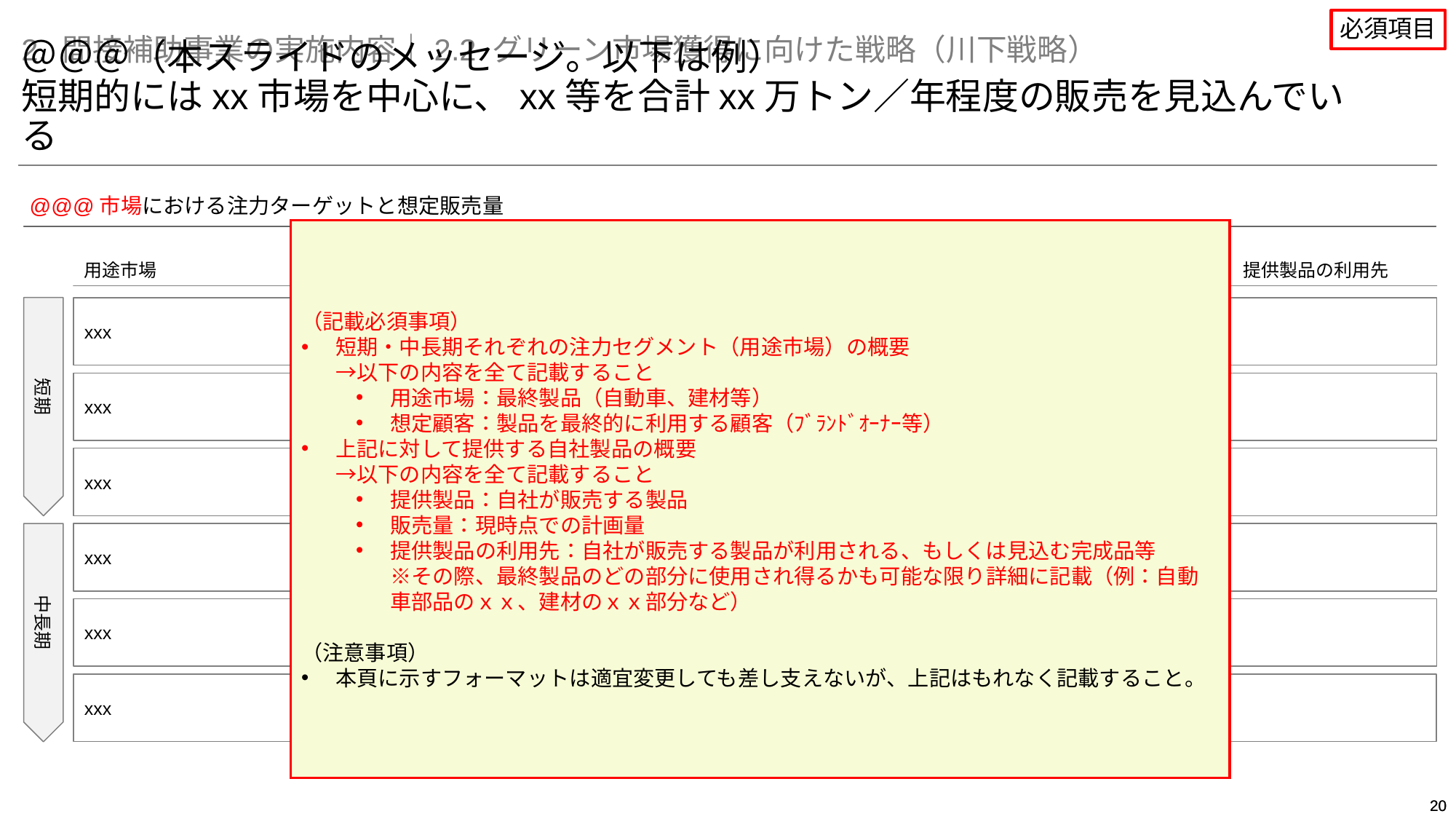

②産業競争力強化への貢献に関する審査
エ．グリーン市場獲得に向けた戦略（必須項目）
必須項目
2. 間接補助事業の実施内容｜2.2 グリーン市場獲得に向けた戦略（川下戦略）
＠＠＠（本スライドのメッセージ。以下は例）
短期的にはxx市場を中心に、xx等を合計xx万トン／年程度の販売を見込んでいる
@@@市場における注力ターゲットと想定販売量
（記載必須事項）
短期・中長期それぞれの注力セグメント（用途市場）の概要
→以下の内容を全て記載すること
用途市場：最終製品（自動車、建材等）
想定顧客：製品を最終的に利用する顧客（ﾌﾞﾗﾝﾄﾞｵｰﾅｰ等）
上記に対して提供する自社製品の概要
→以下の内容を全て記載すること
提供製品：自社が販売する製品
販売量：現時点での計画量
提供製品の利用先：自社が販売する製品が利用される、もしくは見込む完成品等
※その際、最終製品のどの部分に使用され得るかも可能な限り詳細に記載（例：自動車部品のｘｘ、建材のｘｘ部分など）

（注意事項）
本頁に示すフォーマットは適宜変更しても差し支えないが、上記はもれなく記載すること。
用途市場
想定顧客
提供製品
販売量
参考）提供製品の利用先
短期
xxx
Xxx
xxx
xxxトン／年
xxx

xxx
xxx
xxx
xxx
xxx

xxx
xxx
xxx
xxx
xxx

中長期
xxx
xxx
xxx
xxx
xxx

xxx
xxx
xxx
xxx
xxx

xxx
xxx
xxx
xxx
xxx